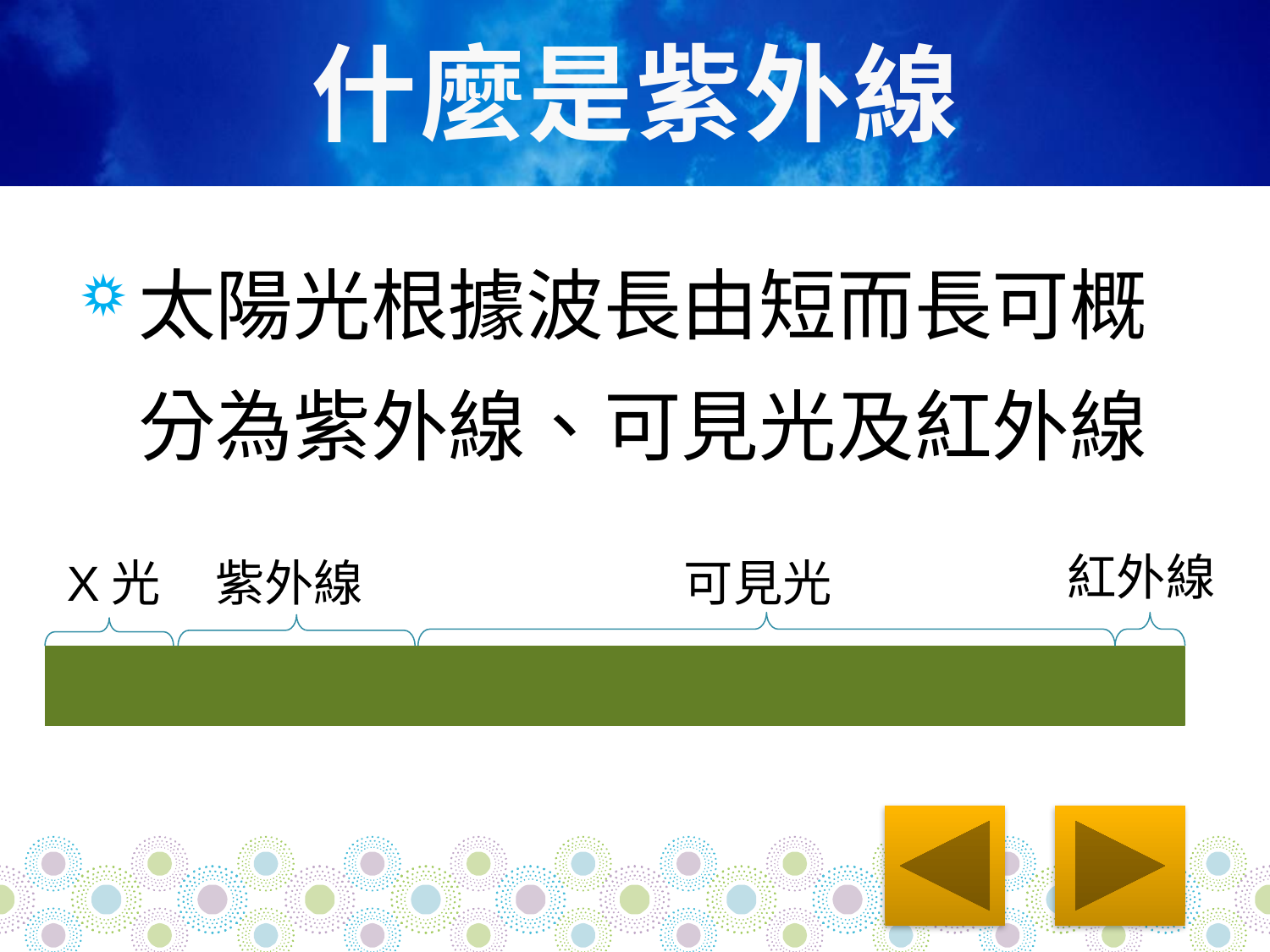

# 什麼是紫外線
太陽光根據波長由短而長可概分為紫外線、可見光及紅外線

紅外線
X光
紫外線
可見光